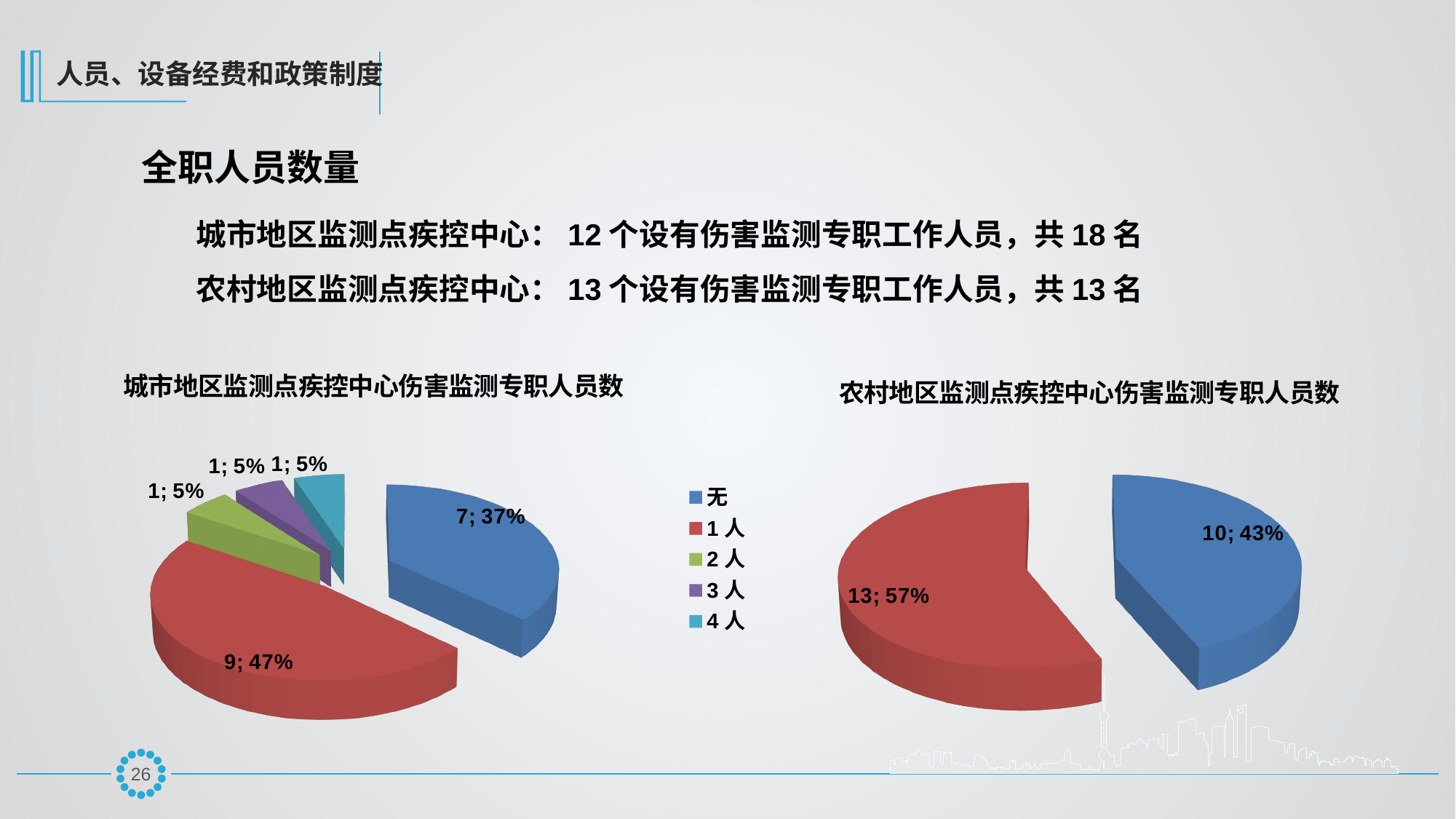

人员、设备经费和政策制度
全职人员数量
城市地区监测点疾控中心：12个设有伤害监测专职工作人员，共18名
农村地区监测点疾控中心：13个设有伤害监测专职工作人员，共13名

[unsupported chart]

[unsupported chart]

26